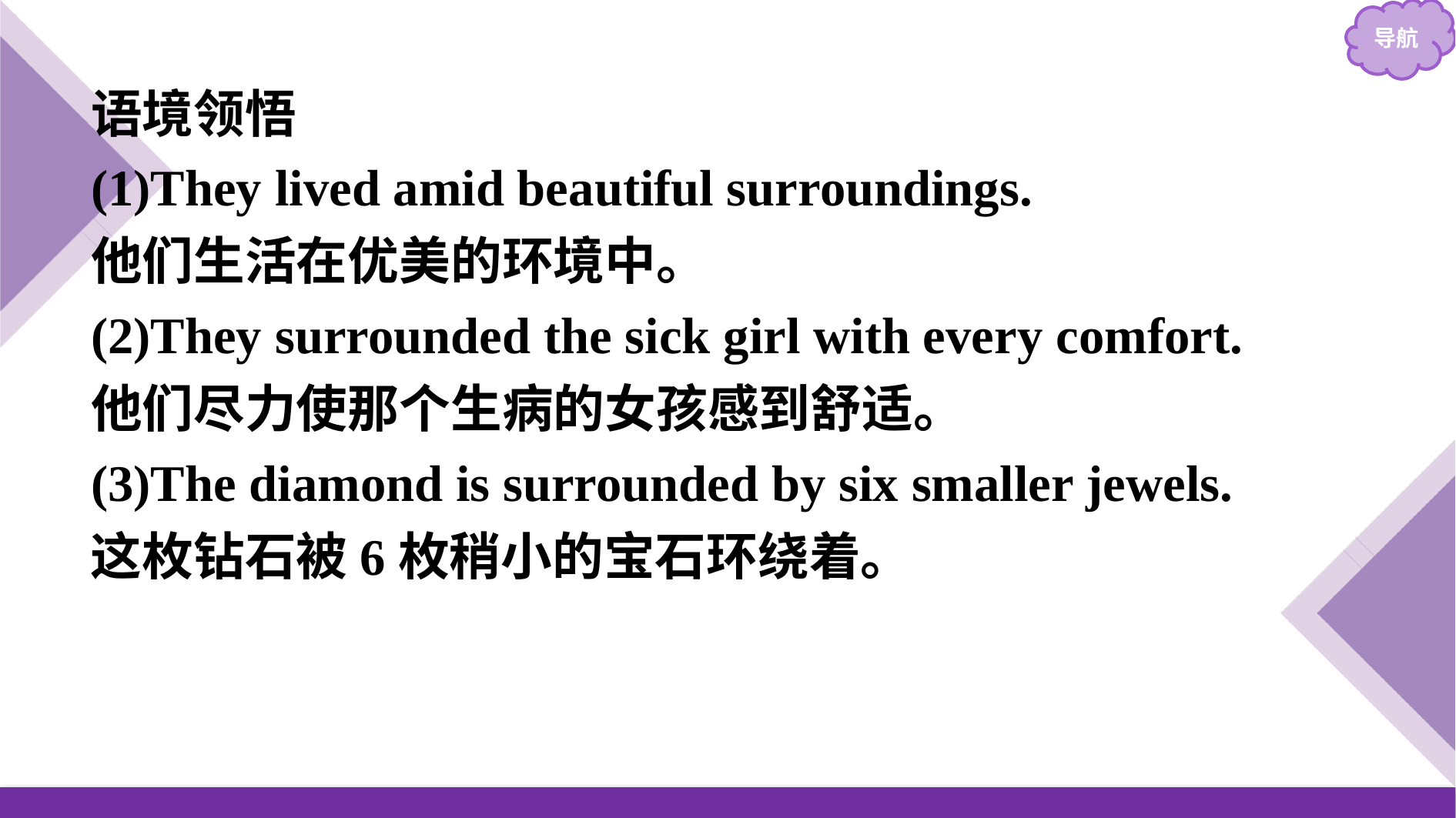

语境领悟
(1)They lived amid beautiful surroundings.
他们生活在优美的环境中。
(2)They surrounded the sick girl with every comfort.
他们尽力使那个生病的女孩感到舒适。
(3)The diamond is surrounded by six smaller jewels.
这枚钻石被6枚稍小的宝石环绕着。